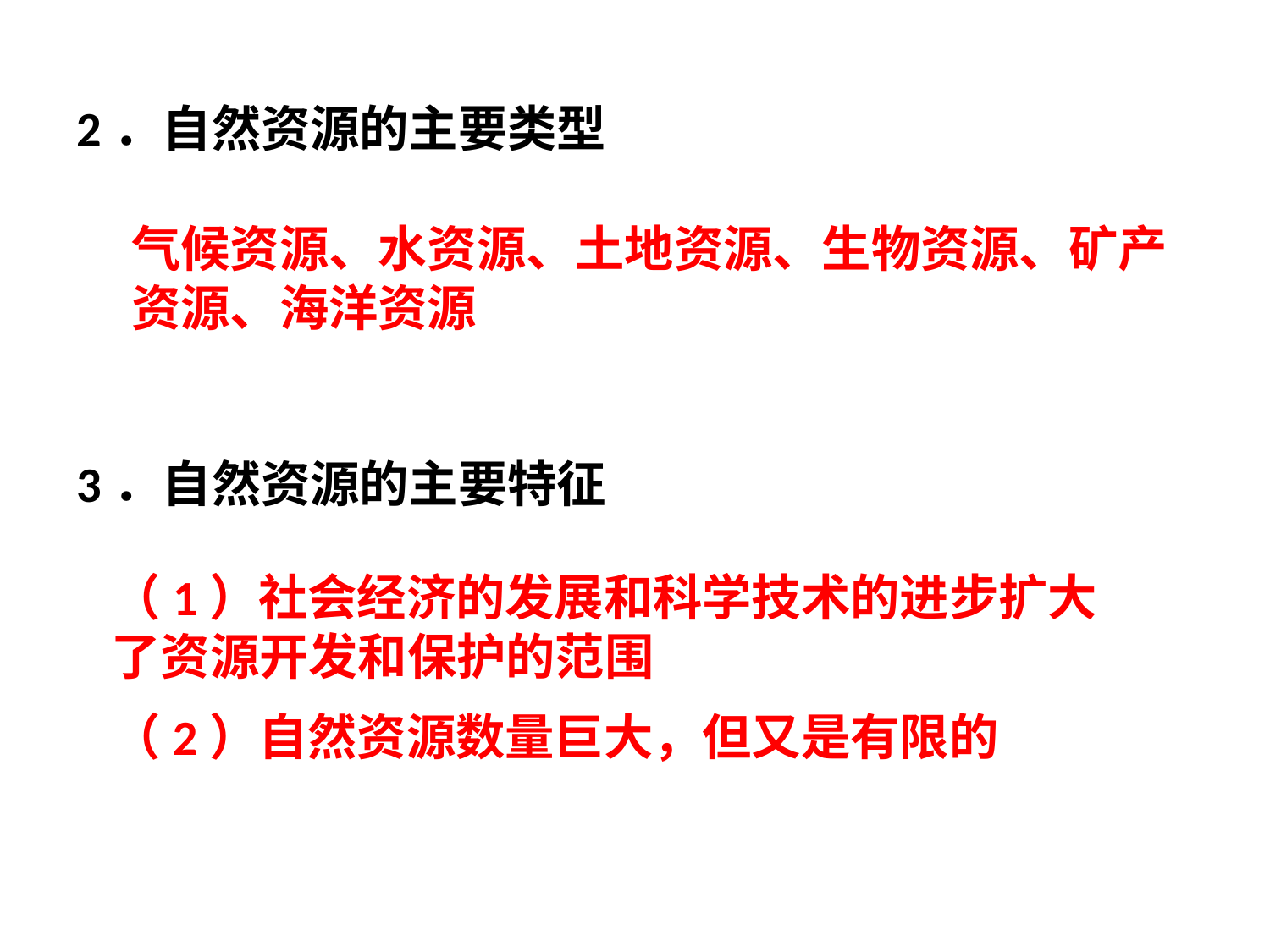

2．自然资源的主要类型

3．自然资源的主要特征

气候资源、水资源、土地资源、生物资源、矿产资源、海洋资源
（1）社会经济的发展和科学技术的进步扩大了资源开发和保护的范围
（2）自然资源数量巨大，但又是有限的